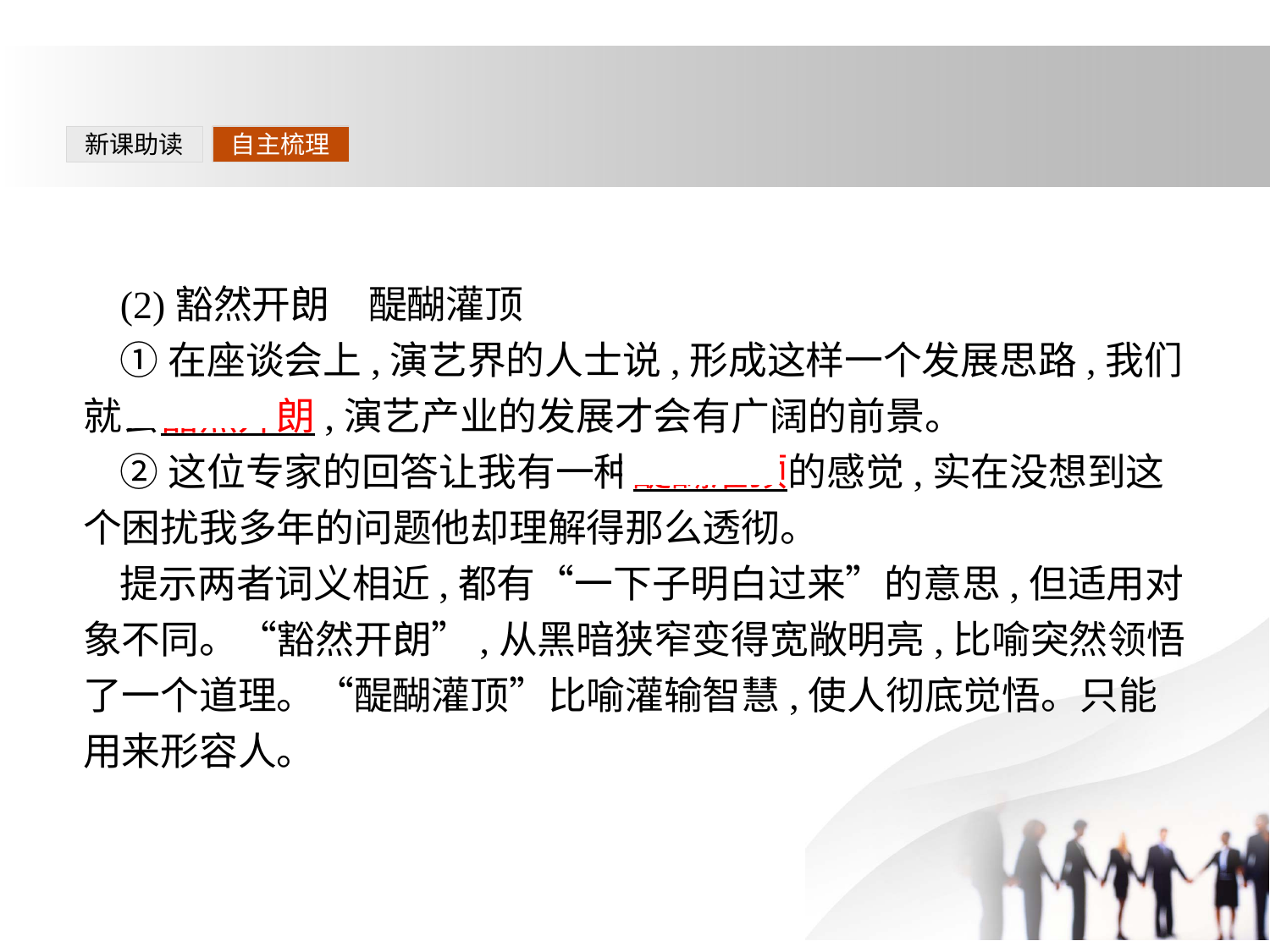

新课助读
自主梳理
(2)豁然开朗　醍醐灌顶
①在座谈会上,演艺界的人士说,形成这样一个发展思路,我们就会豁然开朗,演艺产业的发展才会有广阔的前景。
②这位专家的回答让我有一种醍醐灌顶的感觉,实在没想到这个困扰我多年的问题他却理解得那么透彻。
提示两者词义相近,都有“一下子明白过来”的意思,但适用对象不同。“豁然开朗”,从黑暗狭窄变得宽敞明亮,比喻突然领悟了一个道理。“醍醐灌顶”比喻灌输智慧,使人彻底觉悟。只能用来形容人。